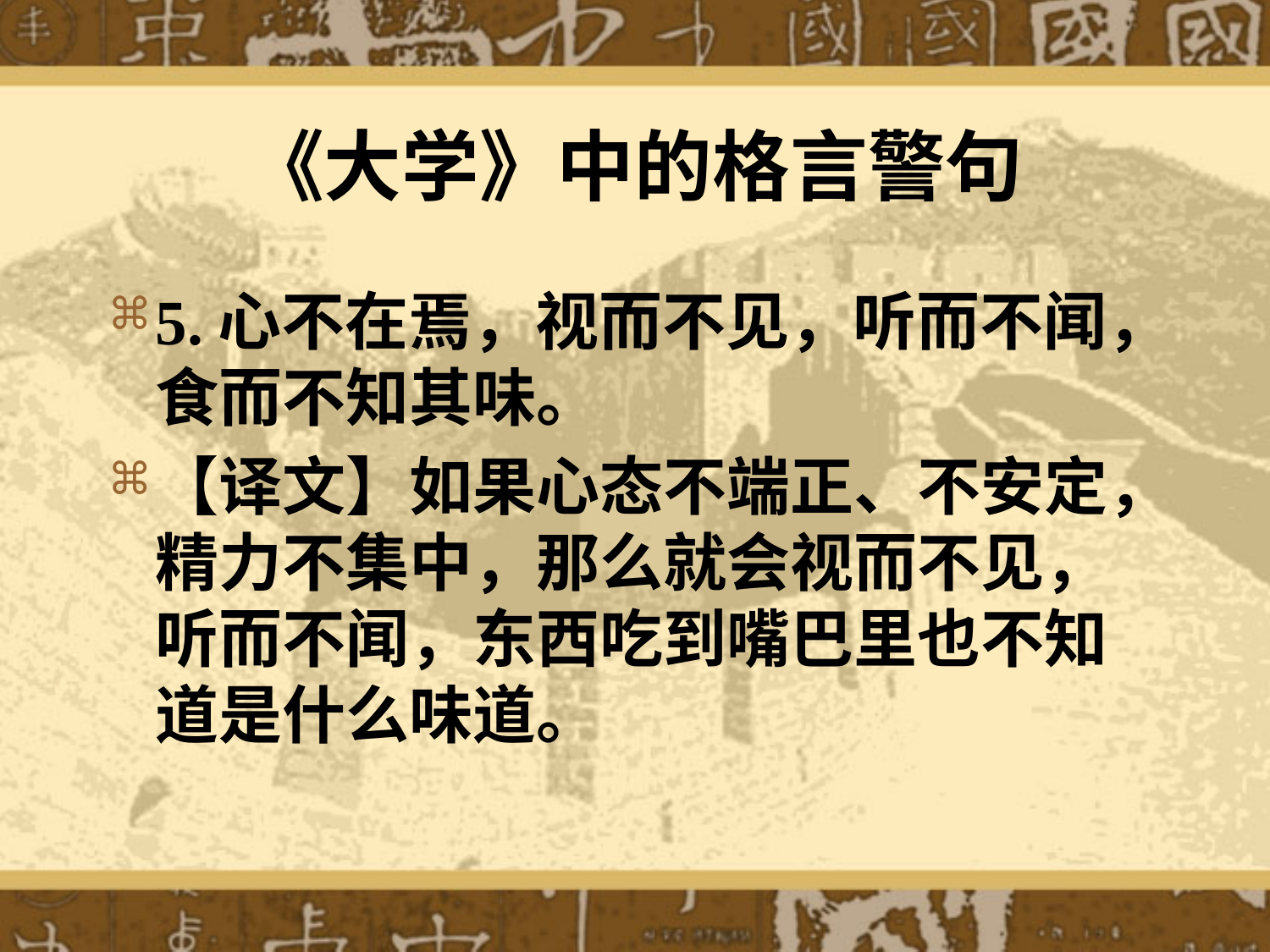

# 《大学》中的格言警句
5.心不在焉，视而不见，听而不闻，食而不知其味。
【译文】如果心态不端正、不安定，精力不集中，那么就会视而不见，听而不闻，东西吃到嘴巴里也不知道是什么味道。